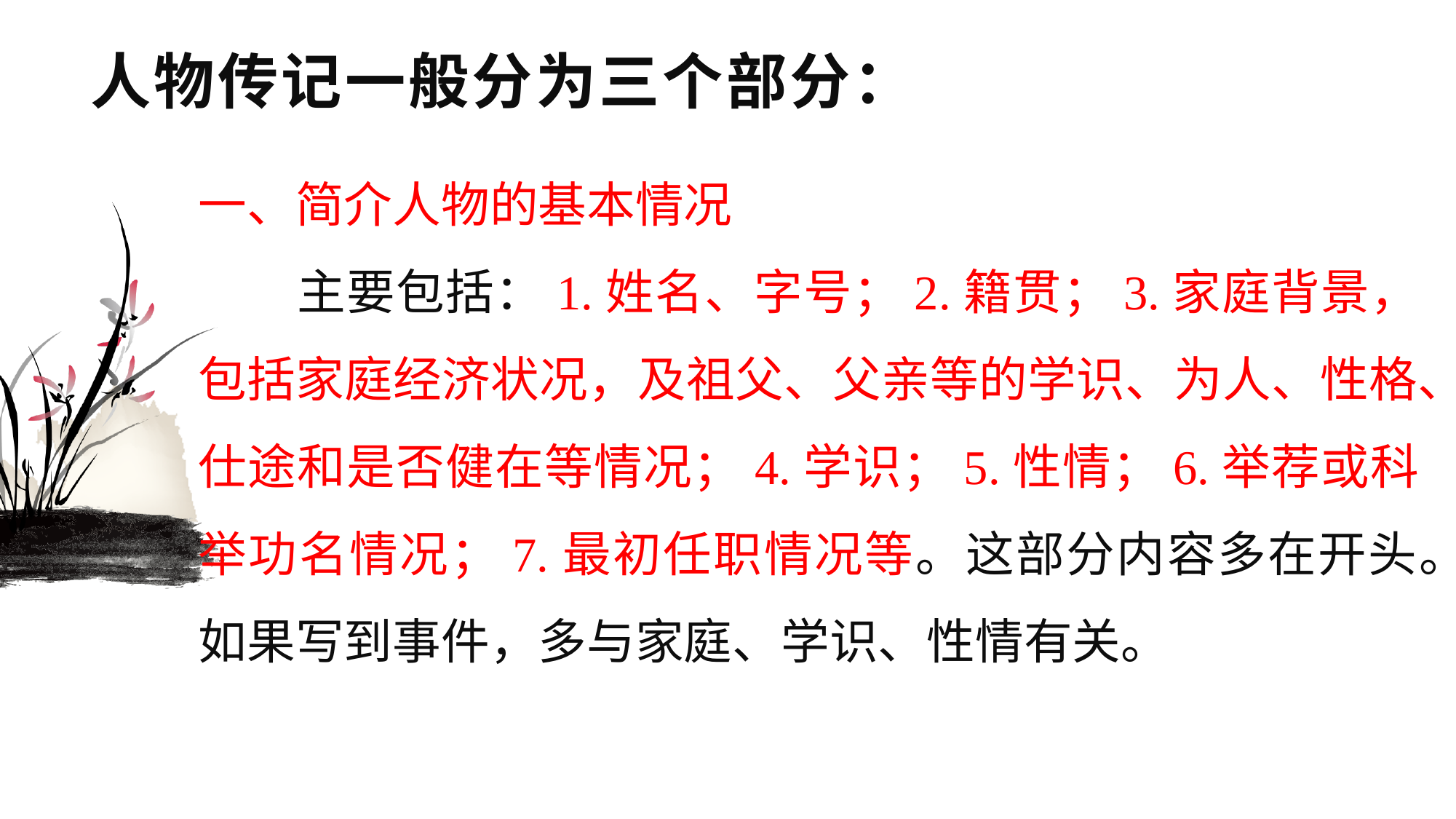

# 人物传记一般分为三个部分：
一、简介人物的基本情况
　　主要包括：1.姓名、字号；2.籍贯；3.家庭背景，包括家庭经济状况，及祖父、父亲等的学识、为人、性格、仕途和是否健在等情况；4.学识；5.性情；6.举荐或科举功名情况；7.最初任职情况等。这部分内容多在开头。如果写到事件，多与家庭、学识、性情有关。